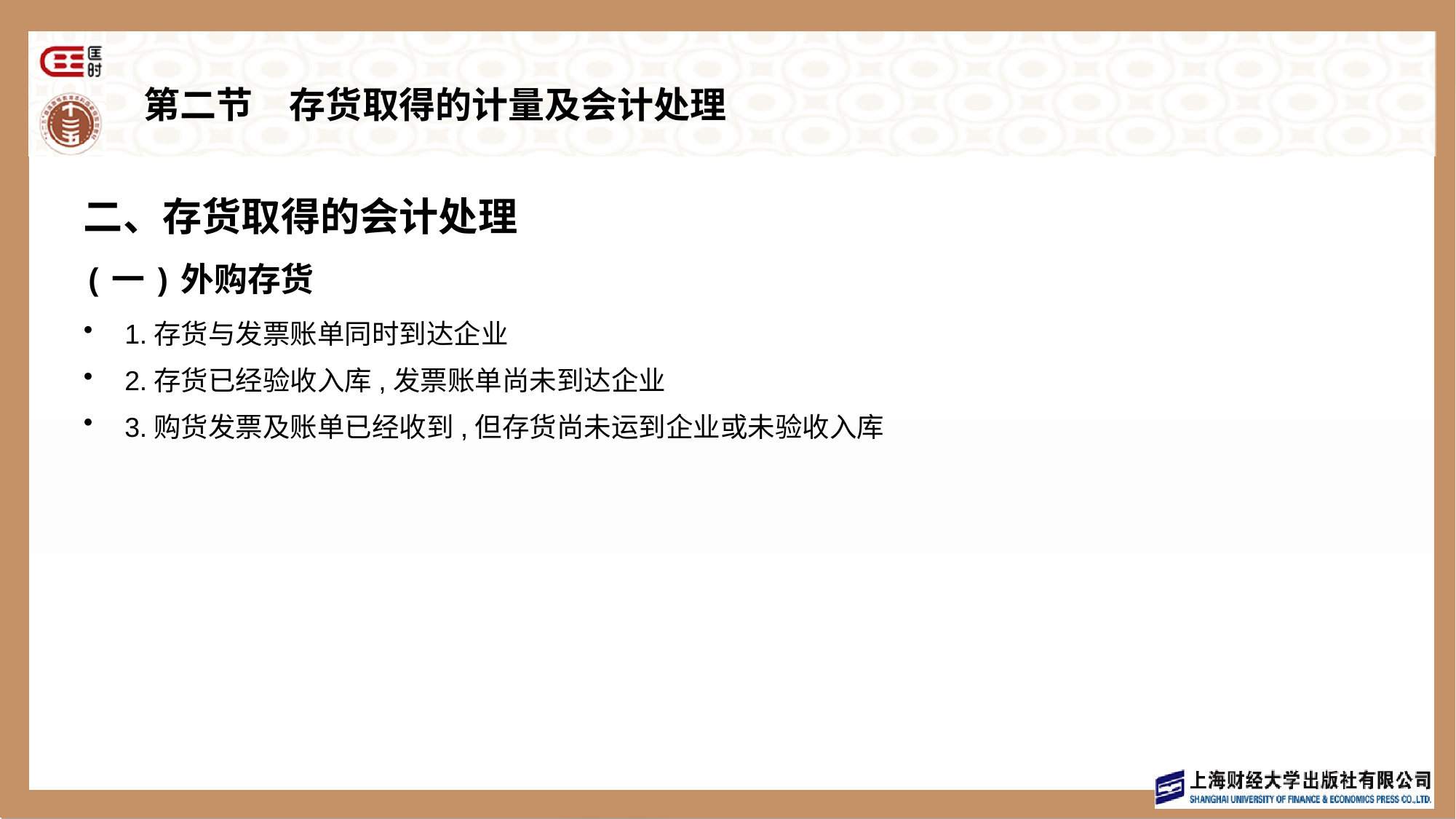

# 第二节　存货取得的计量及会计处理
二、存货取得的会计处理
(一)外购存货
1.存货与发票账单同时到达企业
2.存货已经验收入库,发票账单尚未到达企业
3.购货发票及账单已经收到,但存货尚未运到企业或未验收入库